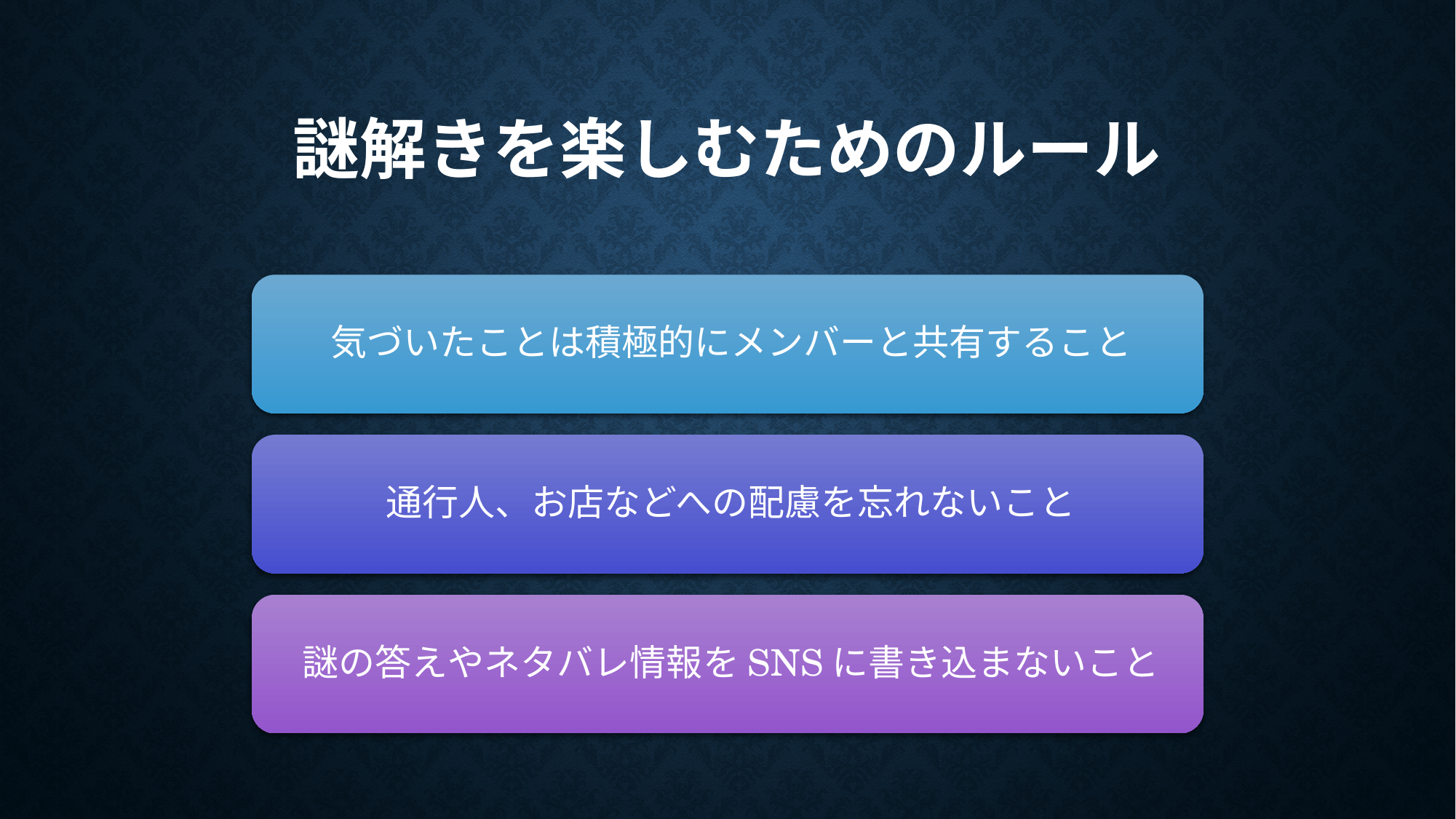

# 謎解きを楽しむためのルール
気づいたことは積極的にメンバーと共有すること
通行人、お店などへの配慮を忘れないこと
謎の答えやネタバレ情報をSNSに書き込まないこと